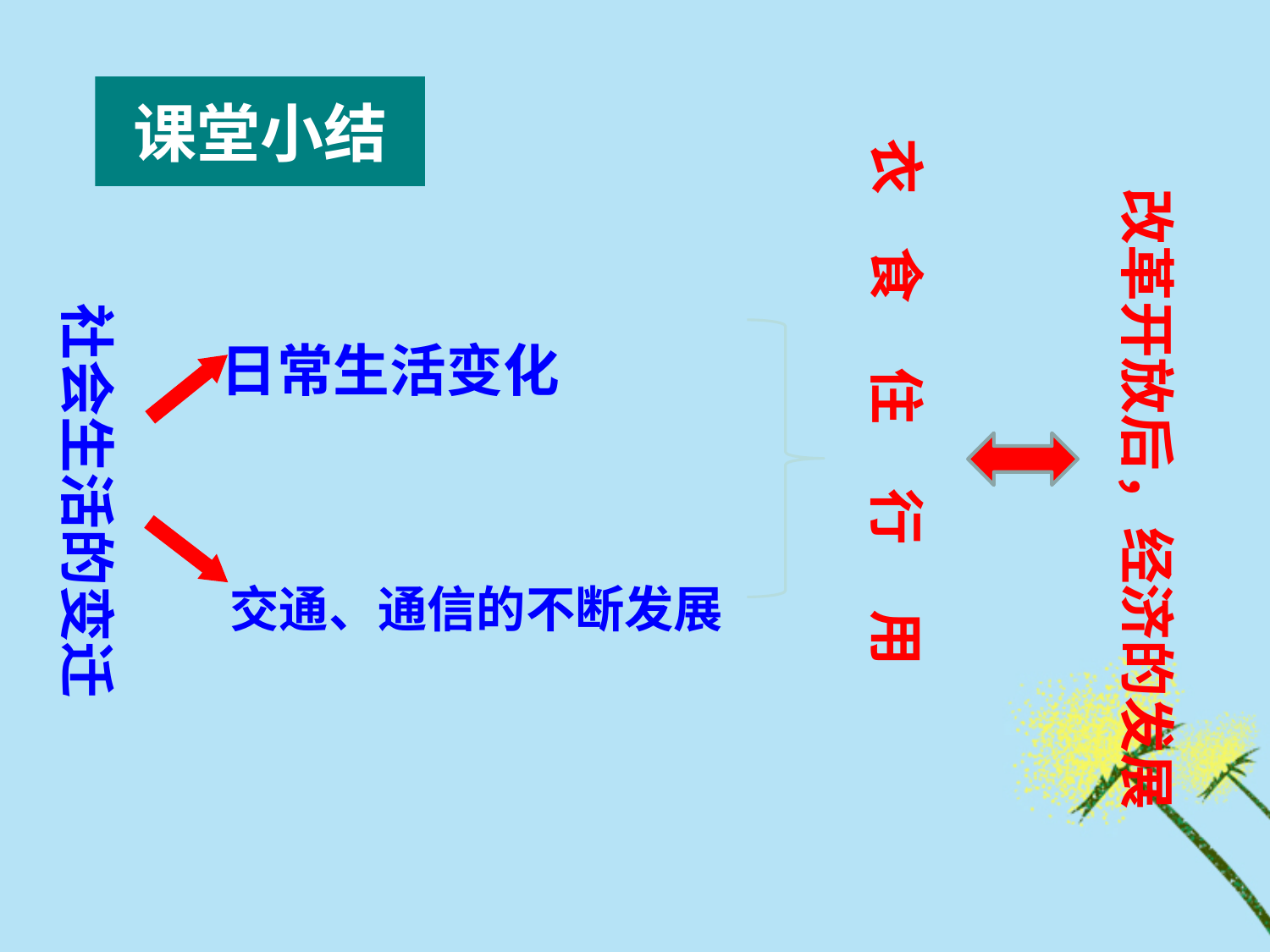

课堂小结
衣    食     住     行     用
改革开放后，经济的发展
社会生活的变迁
日常生活变化

交通、通信的不断发展